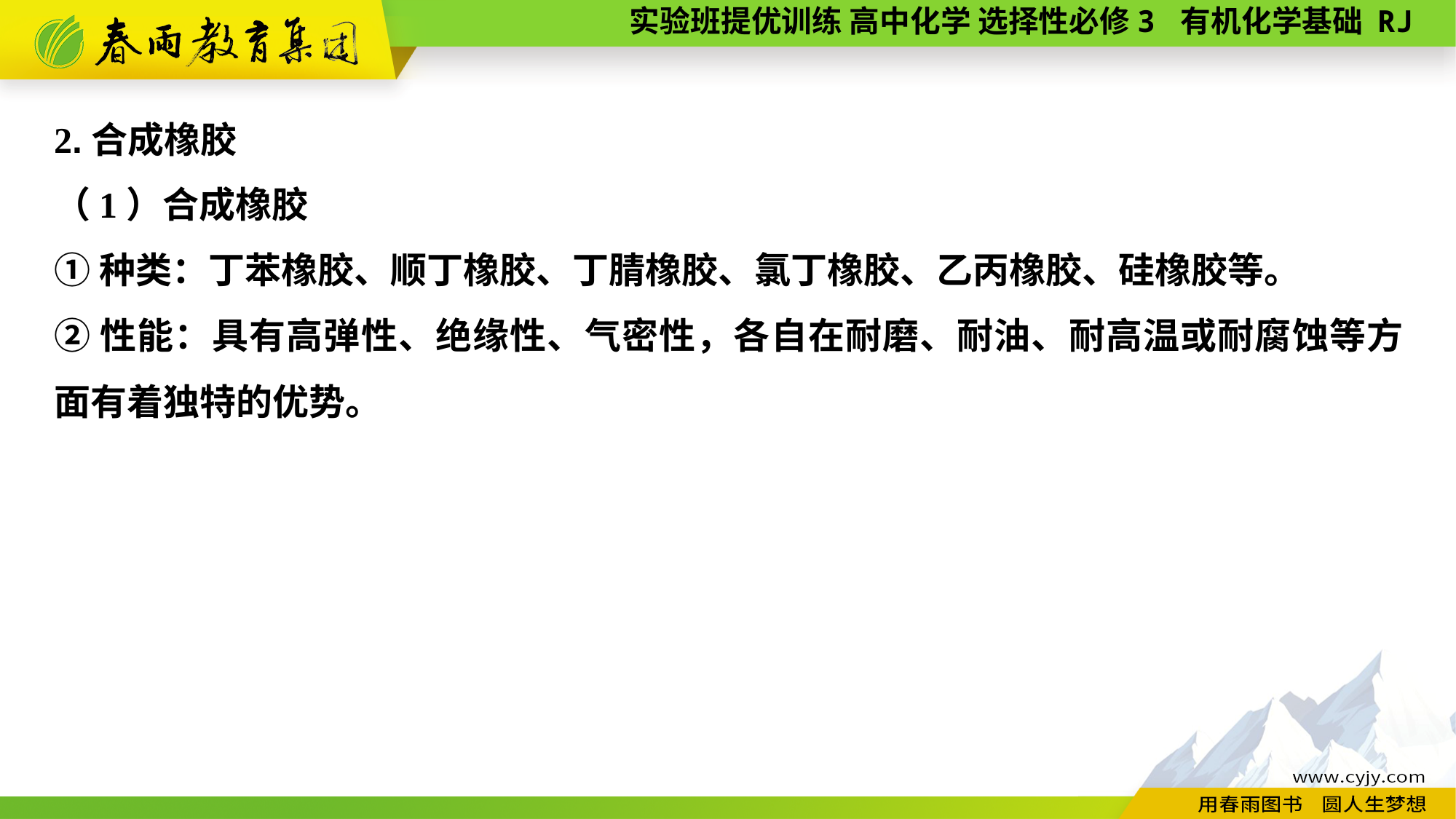

2.合成橡胶
（1）合成橡胶
①种类：丁苯橡胶、顺丁橡胶、丁腈橡胶、氯丁橡胶、乙丙橡胶、硅橡胶等。
②性能：具有高弹性、绝缘性、气密性，各自在耐磨、耐油、耐高温或耐腐蚀等方面有着独特的优势。